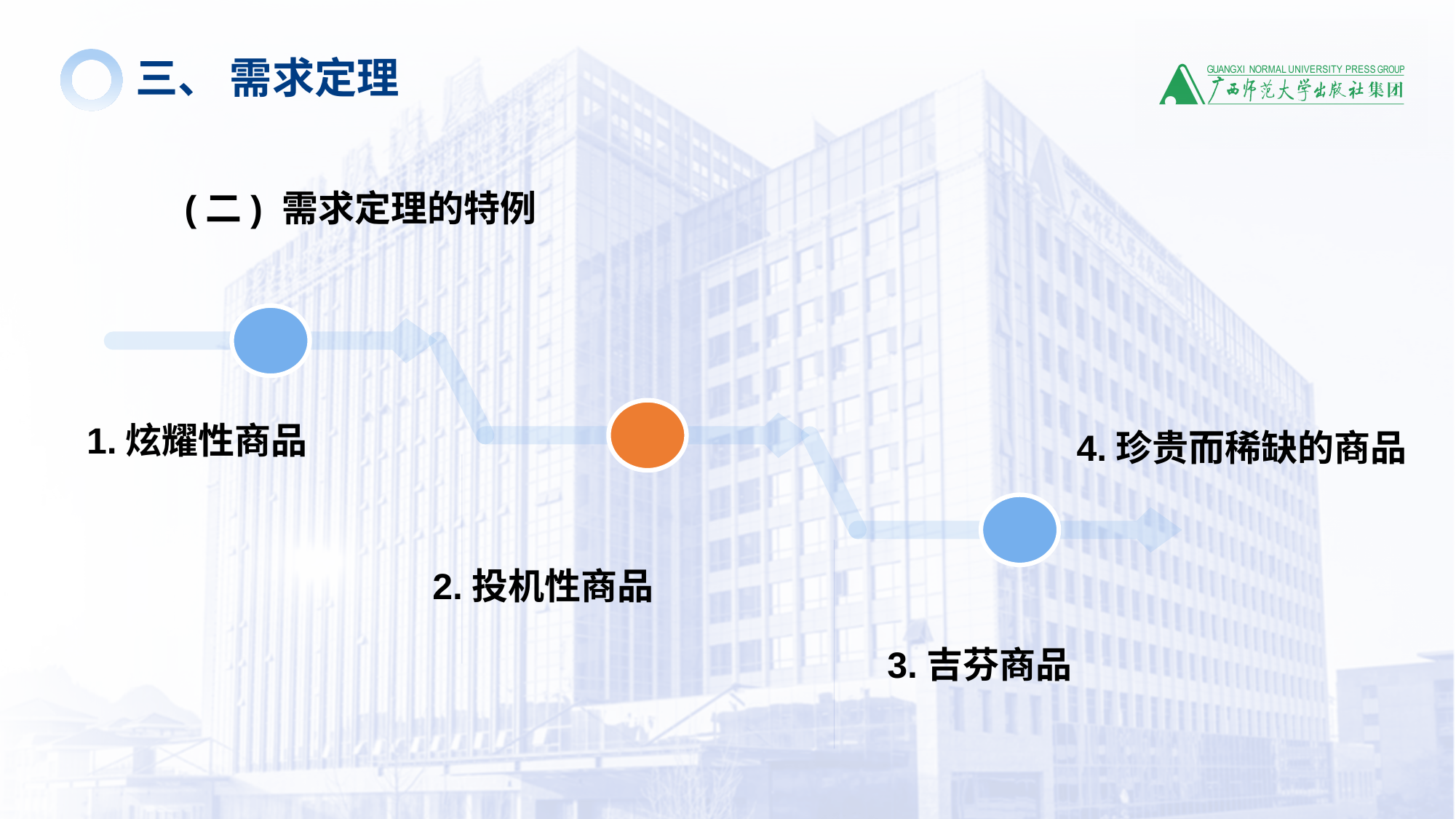

三、 需求定理

(二) 需求定理的特例

1.炫耀性商品

2.投机性商品

3.吉芬商品
4.珍贵而稀缺的商品